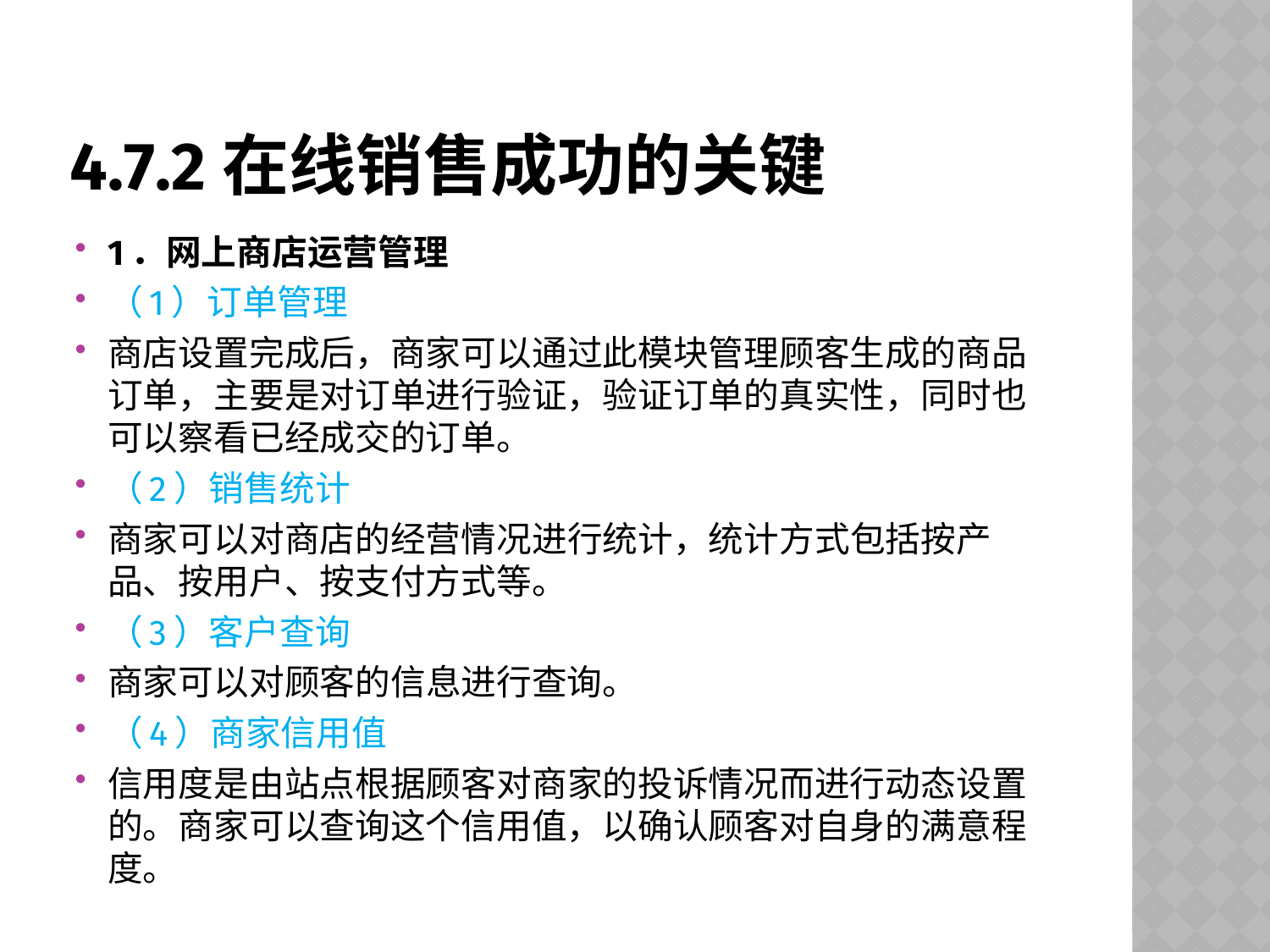

# 4.7.2在线销售成功的关键
1．网上商店运营管理
（1）订单管理
商店设置完成后，商家可以通过此模块管理顾客生成的商品订单，主要是对订单进行验证，验证订单的真实性，同时也可以察看已经成交的订单。
（2）销售统计
商家可以对商店的经营情况进行统计，统计方式包括按产品、按用户、按支付方式等。
（3）客户查询
商家可以对顾客的信息进行查询。
（4）商家信用值
信用度是由站点根据顾客对商家的投诉情况而进行动态设置的。商家可以查询这个信用值，以确认顾客对自身的满意程度。